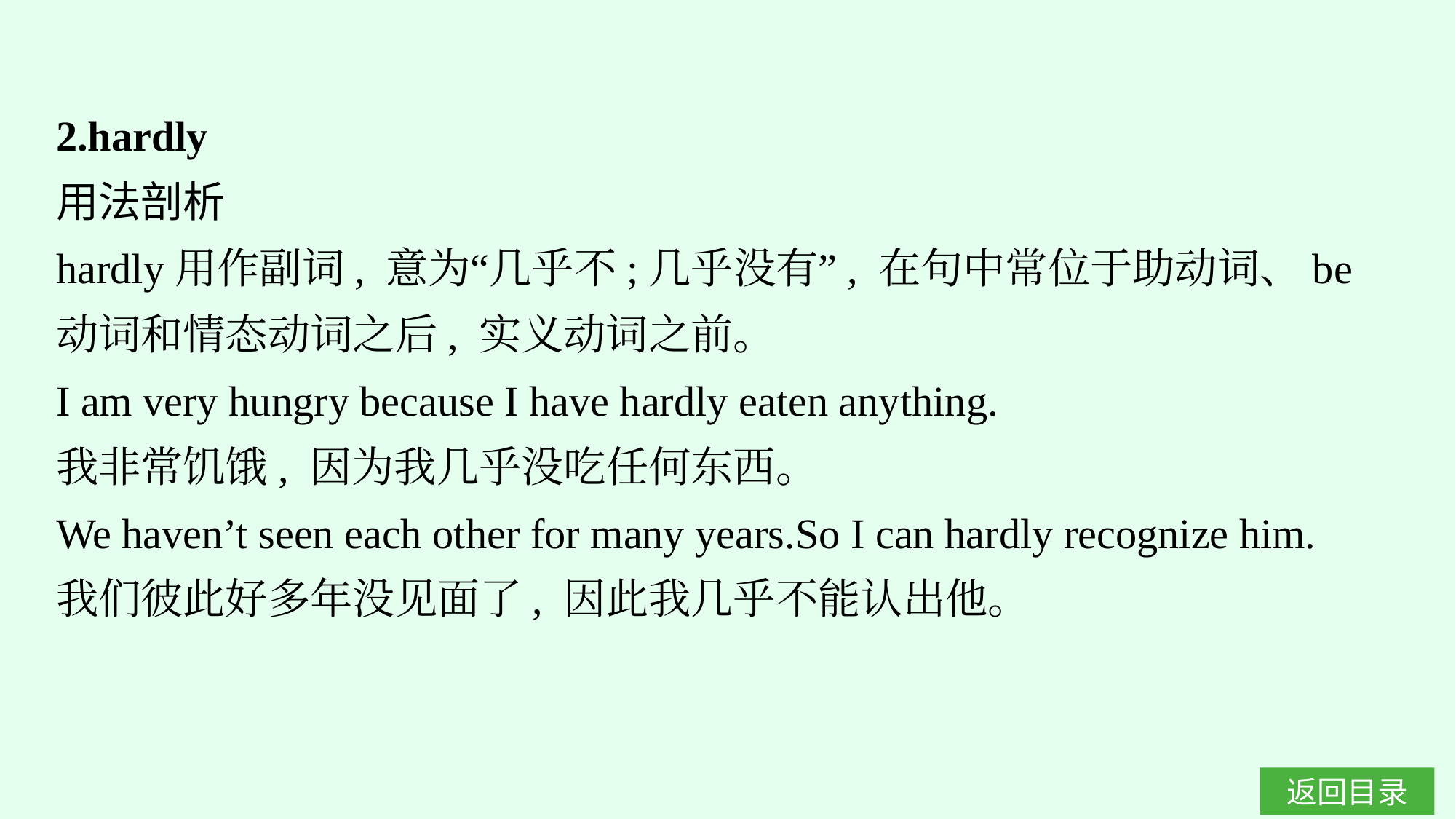

2.hardly
用法剖析
hardly用作副词, 意为“几乎不;几乎没有”, 在句中常位于助动词、be动词和情态动词之后, 实义动词之前。
I am very hungry because I have hardly eaten anything.
我非常饥饿, 因为我几乎没吃任何东西。
We haven’t seen each other for many years.So I can hardly recognize him.
我们彼此好多年没见面了, 因此我几乎不能认出他。